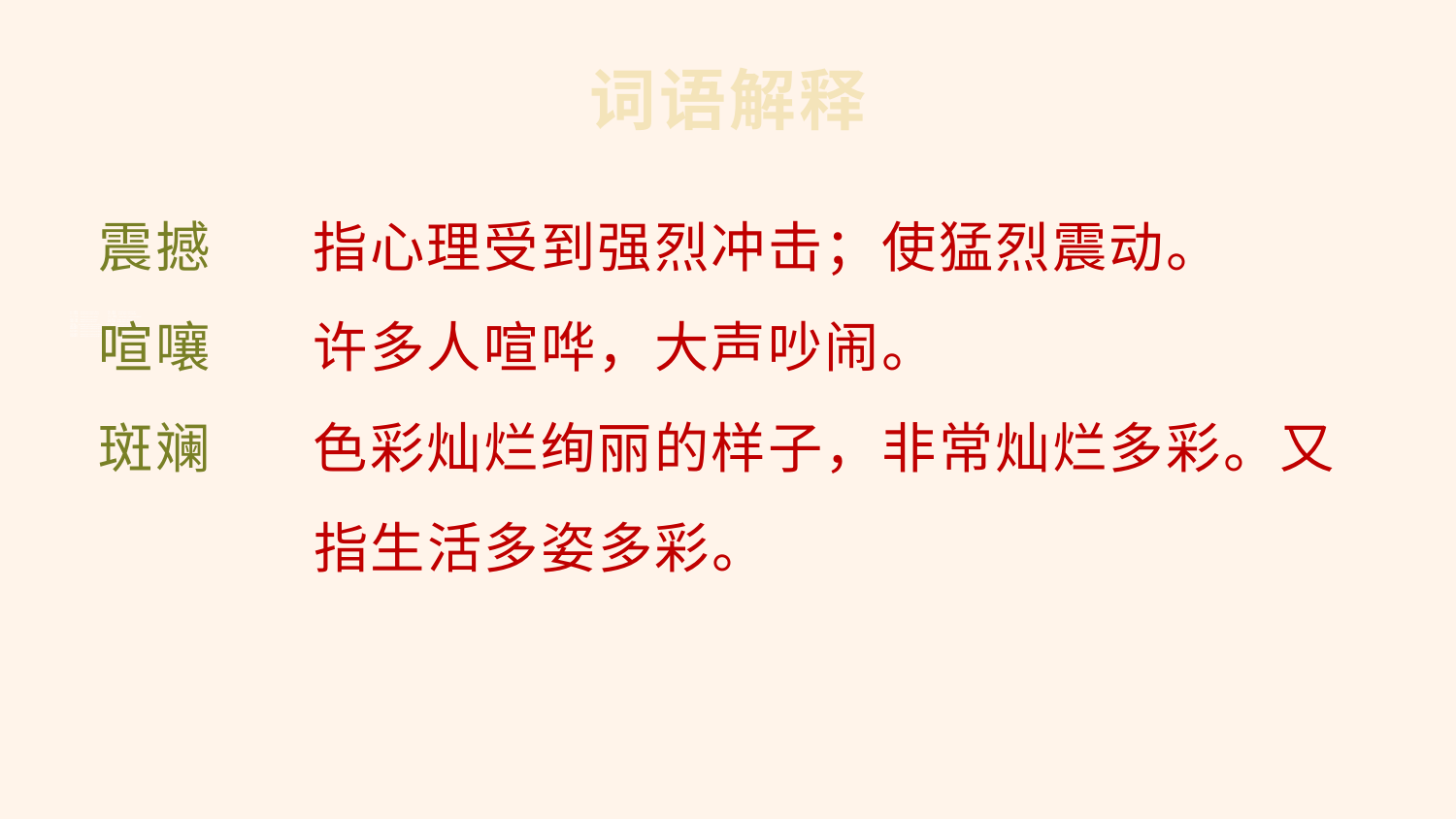

# 词语解释
震撼       指心理受到强烈冲击；使猛烈震动。
喧嚷       许多人喧哗，大声吵闹。
斑斓       色彩灿烂绚丽的样子，非常灿烂多彩。又
              指生活多姿多彩。